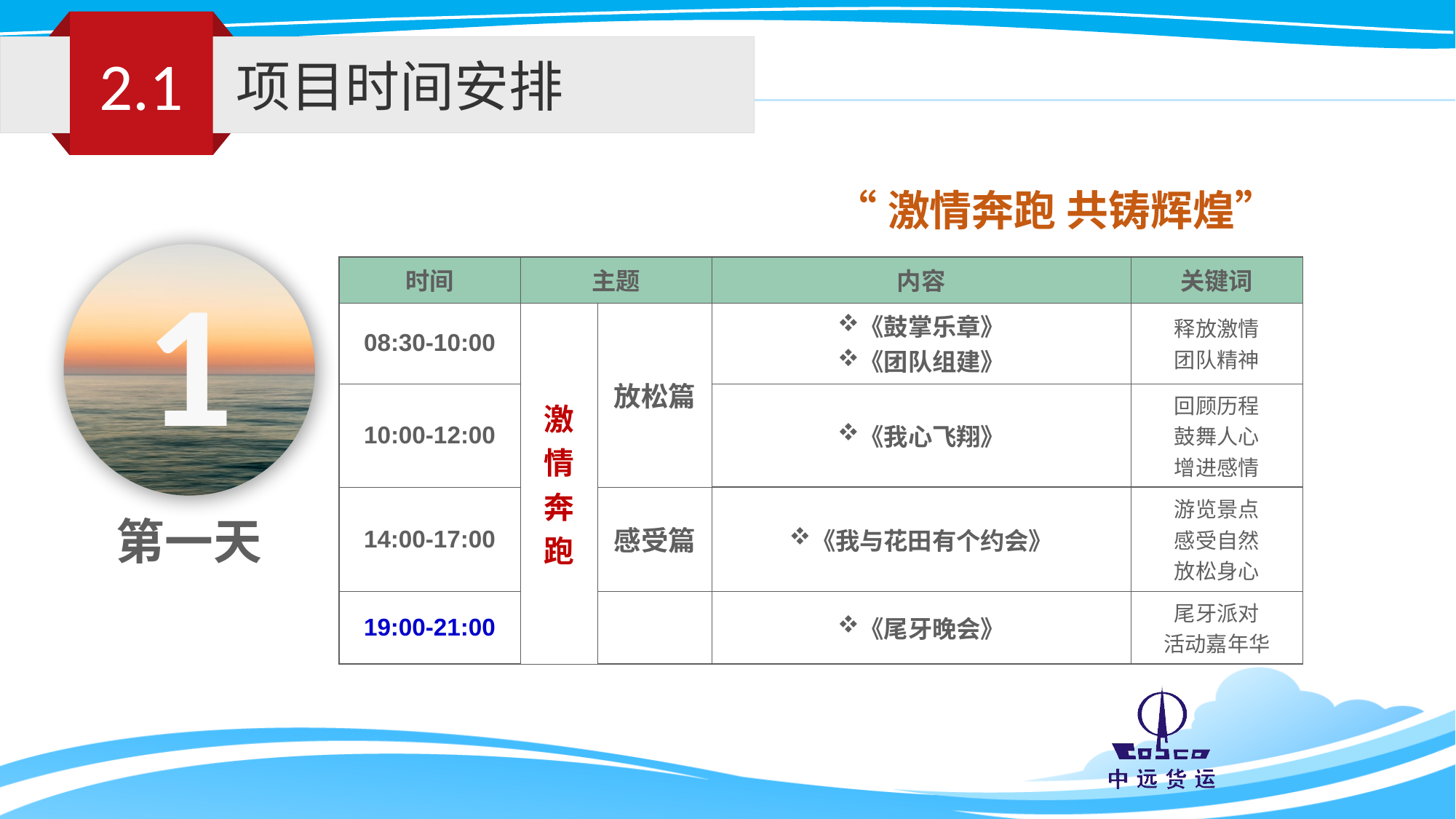

2.1
项目时间安排

“激情奔跑 共铸辉煌”
1
| 时间 | 主题 |  | 内容 | 关键词 |
| --- | --- | --- | --- | --- |
| 08:30-10:00 | 激情奔跑 | 放松篇 | 《鼓掌乐章》 《团队组建》 | 释放激情 团队精神 |
| 10:00-12:00 |  |  | 《我心飞翔》 | 回顾历程 鼓舞人心 增进感情 |
| 14:00-17:00 |  | 感受篇 | 《我与花田有个约会》 | 游览景点 感受自然 放松身心 |
| 19:00-21:00 |  |  | 《尾牙晚会》 | 尾牙派对 活动嘉年华 |
第一天